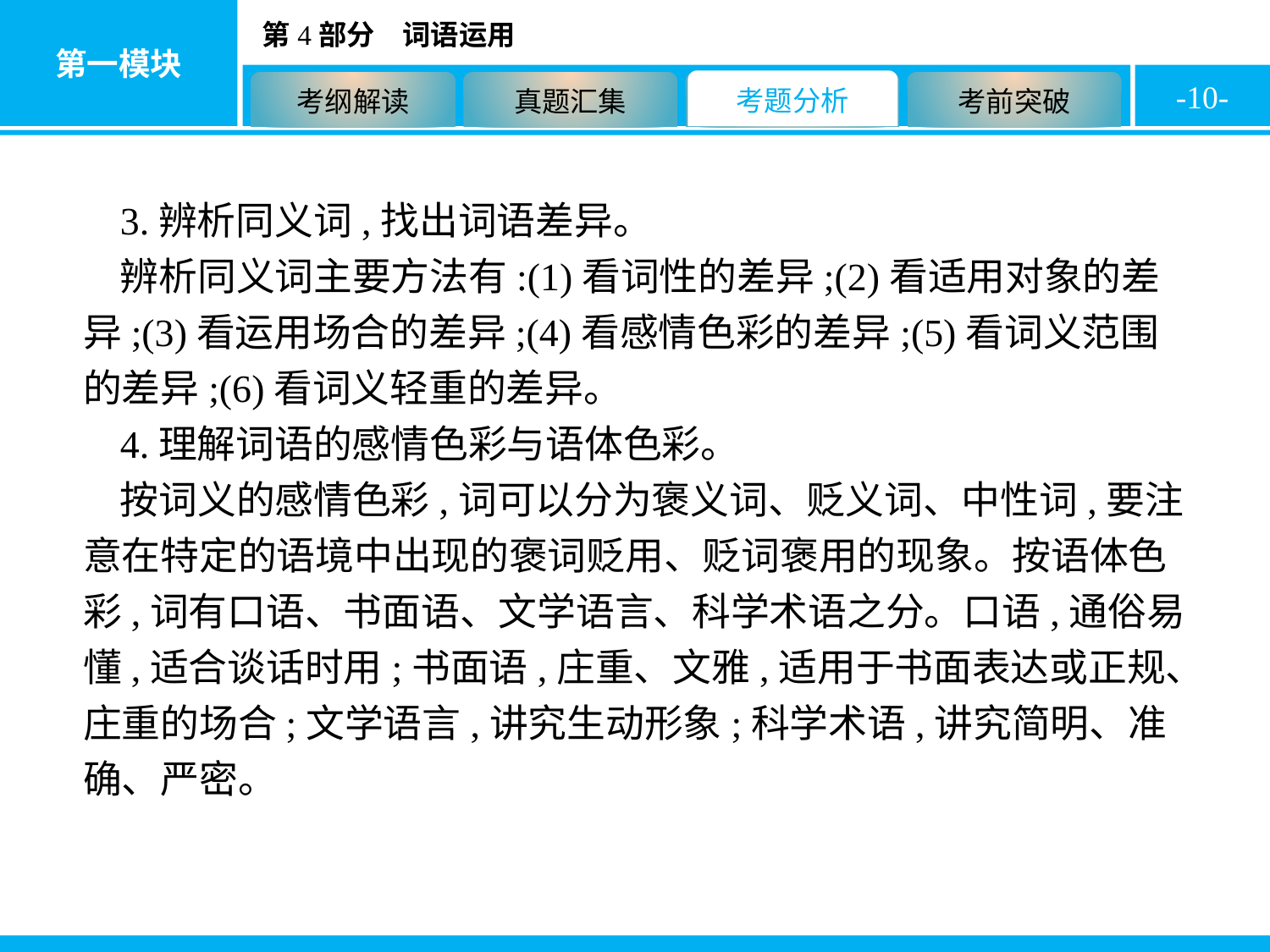

-10-
3.辨析同义词,找出词语差异。
辨析同义词主要方法有:(1)看词性的差异;(2)看适用对象的差异;(3)看运用场合的差异;(4)看感情色彩的差异;(5)看词义范围的差异;(6)看词义轻重的差异。
4.理解词语的感情色彩与语体色彩。
按词义的感情色彩,词可以分为褒义词、贬义词、中性词,要注意在特定的语境中出现的褒词贬用、贬词褒用的现象。按语体色彩,词有口语、书面语、文学语言、科学术语之分。口语,通俗易懂,适合谈话时用;书面语,庄重、文雅,适用于书面表达或正规、庄重的场合;文学语言,讲究生动形象;科学术语,讲究简明、准确、严密。